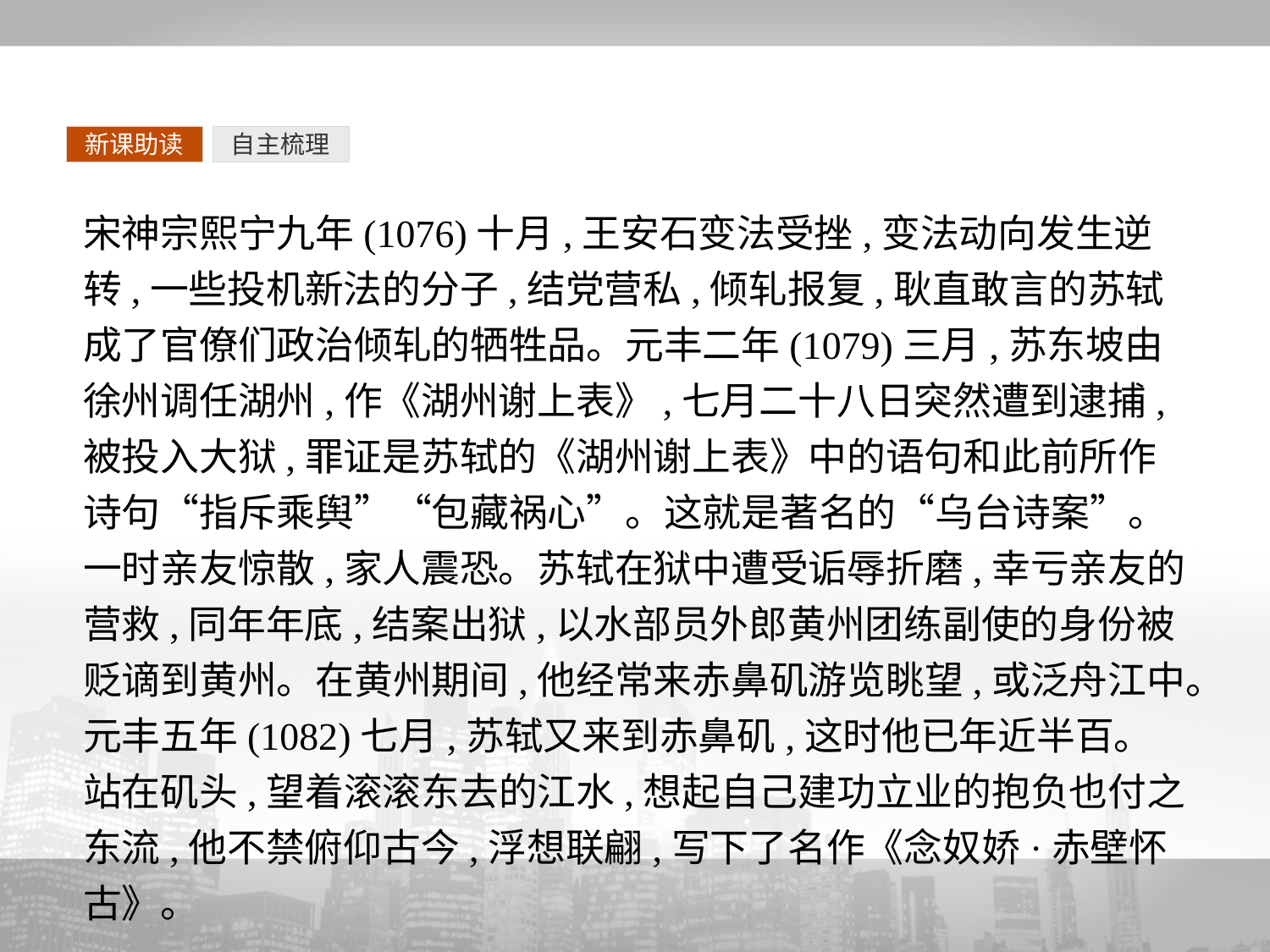

新课助读
自主梳理
宋神宗熙宁九年(1076)十月,王安石变法受挫,变法动向发生逆转,一些投机新法的分子,结党营私,倾轧报复,耿直敢言的苏轼成了官僚们政治倾轧的牺牲品。元丰二年(1079)三月,苏东坡由徐州调任湖州,作《湖州谢上表》,七月二十八日突然遭到逮捕,被投入大狱,罪证是苏轼的《湖州谢上表》中的语句和此前所作诗句“指斥乘舆”“包藏祸心”。这就是著名的“乌台诗案”。一时亲友惊散,家人震恐。苏轼在狱中遭受诟辱折磨,幸亏亲友的营救,同年年底,结案出狱,以水部员外郎黄州团练副使的身份被贬谪到黄州。在黄州期间,他经常来赤鼻矶游览眺望,或泛舟江中。元丰五年(1082)七月,苏轼又来到赤鼻矶,这时他已年近半百。站在矶头,望着滚滚东去的江水,想起自己建功立业的抱负也付之东流,他不禁俯仰古今,浮想联翩,写下了名作《念奴娇·赤壁怀古》。